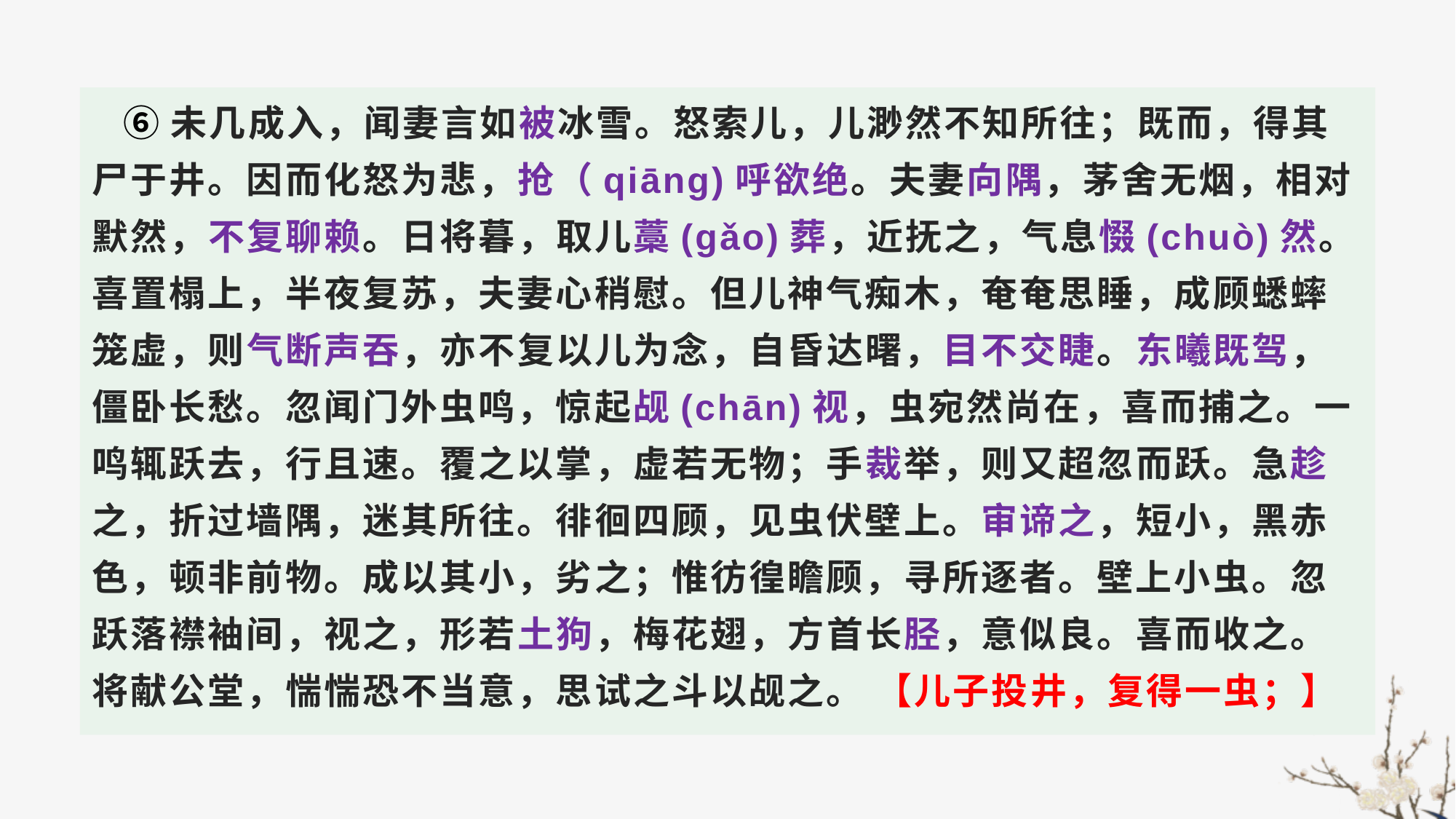

⑥未几成入，闻妻言如被冰雪。怒索儿，儿渺然不知所往；既而，得其尸于井。因而化怒为悲，抢（qiāng)呼欲绝。夫妻向隅，茅舍无烟，相对默然，不复聊赖。日将暮，取儿藁(gǎo)葬，近抚之，气息惙(chuò)然。喜置榻上，半夜复苏，夫妻心稍慰。但儿神气痴木，奄奄思睡，成顾蟋蟀笼虚，则气断声吞，亦不复以儿为念，自昏达曙，目不交睫。东曦既驾，僵卧长愁。忽闻门外虫鸣，惊起觇(chān)视，虫宛然尚在，喜而捕之。一鸣辄跃去，行且速。覆之以掌，虚若无物；手裁举，则又超忽而跃。急趁之，折过墙隅，迷其所往。徘徊四顾，见虫伏壁上。审谛之，短小，黑赤色，顿非前物。成以其小，劣之；惟彷徨瞻顾，寻所逐者。壁上小虫。忽跃落襟袖间，视之，形若土狗，梅花翅，方首长胫，意似良。喜而收之。将献公堂，惴惴恐不当意，思试之斗以觇之。 【儿子投井，复得一虫；】